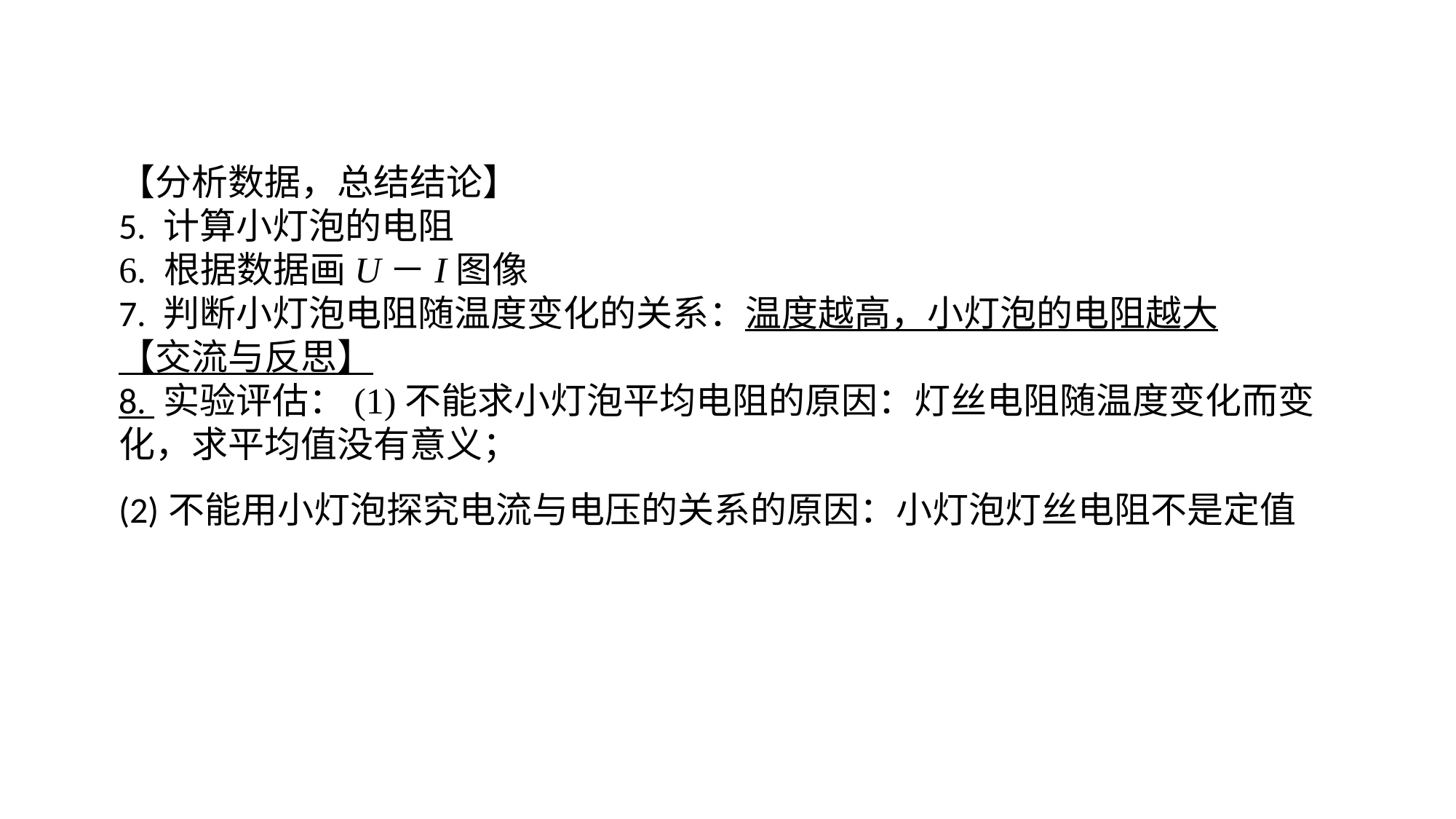

【分析数据，总结结论】5. 计算小灯泡的电阻6. 根据数据画U－I图像7. 判断小灯泡电阻随温度变化的关系：温度越高，小灯泡的电阻越大【交流与反思】8. 实验评估：(1)不能求小灯泡平均电阻的原因：灯丝电阻随温度变化而变化，求平均值没有意义；(2)不能用小灯泡探究电流与电压的关系的原因：小灯泡灯丝电阻不是定值